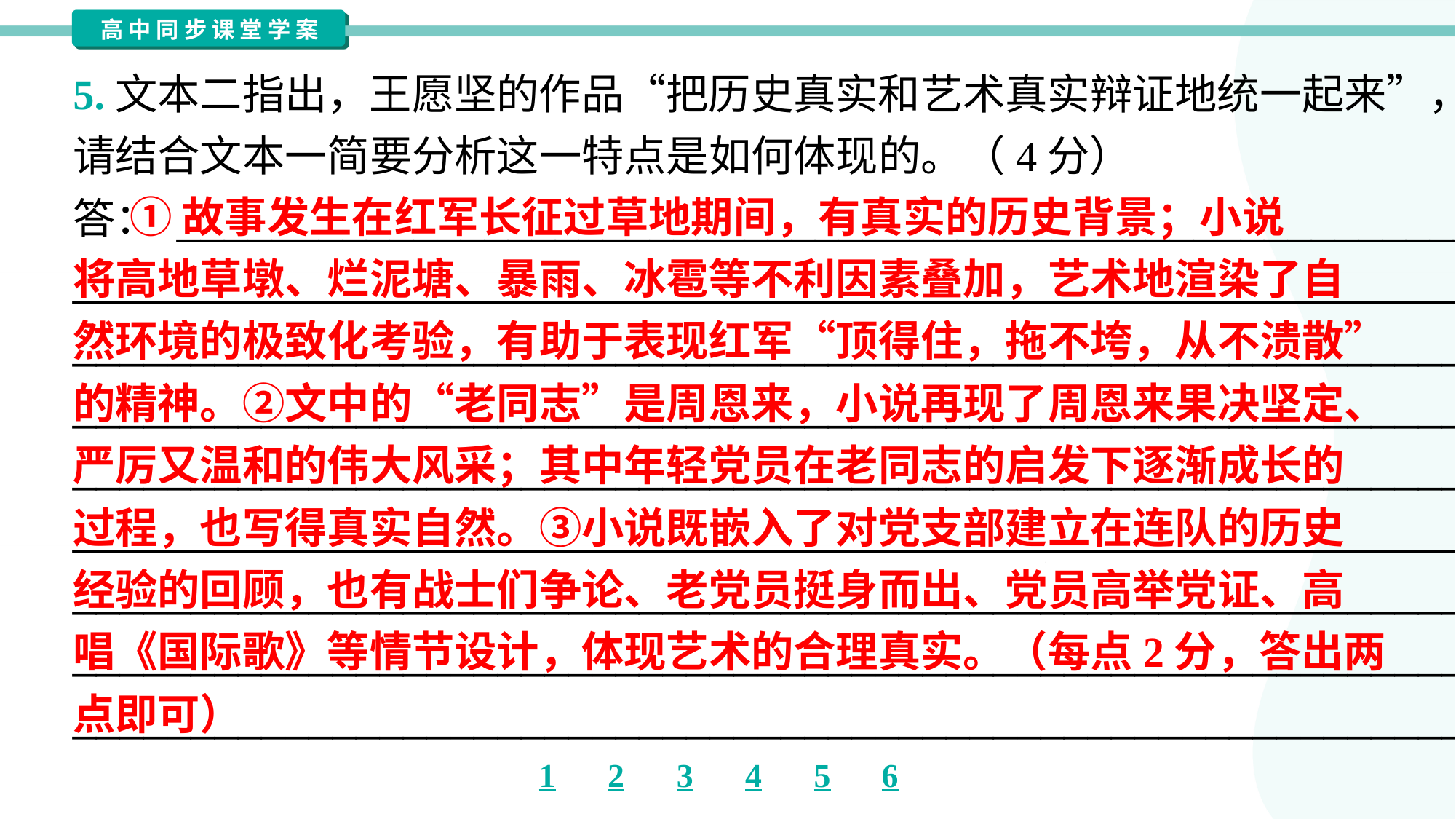

5.文本二指出，王愿坚的作品“把历史真实和艺术真实辩证地统一起来”，
请结合文本一简要分析这一特点是如何体现的。（4分）
答： ________________________________________________________
_____________________________________________________________
_____________________________________________________________
_____________________________________________________________
_____________________________________________________________
_____________________________________________________________
_____________________________________________________________
_____________________________________________________________
_____________________________________________________________
      ①故事发生在红军长征过草地期间，有真实的历史背景；小说
将高地草墩、烂泥塘、暴雨、冰雹等不利因素叠加，艺术地渲染了自
然环境的极致化考验，有助于表现红军“顶得住，拖不垮，从不溃散”
的精神。②文中的“老同志”是周恩来，小说再现了周恩来果决坚定、
严厉又温和的伟大风采；其中年轻党员在老同志的启发下逐渐成长的
过程，也写得真实自然。③小说既嵌入了对党支部建立在连队的历史
经验的回顾，也有战士们争论、老党员挺身而出、党员高举党证、高
唱《国际歌》等情节设计，体现艺术的合理真实。（每点2分，答出两
点即可）